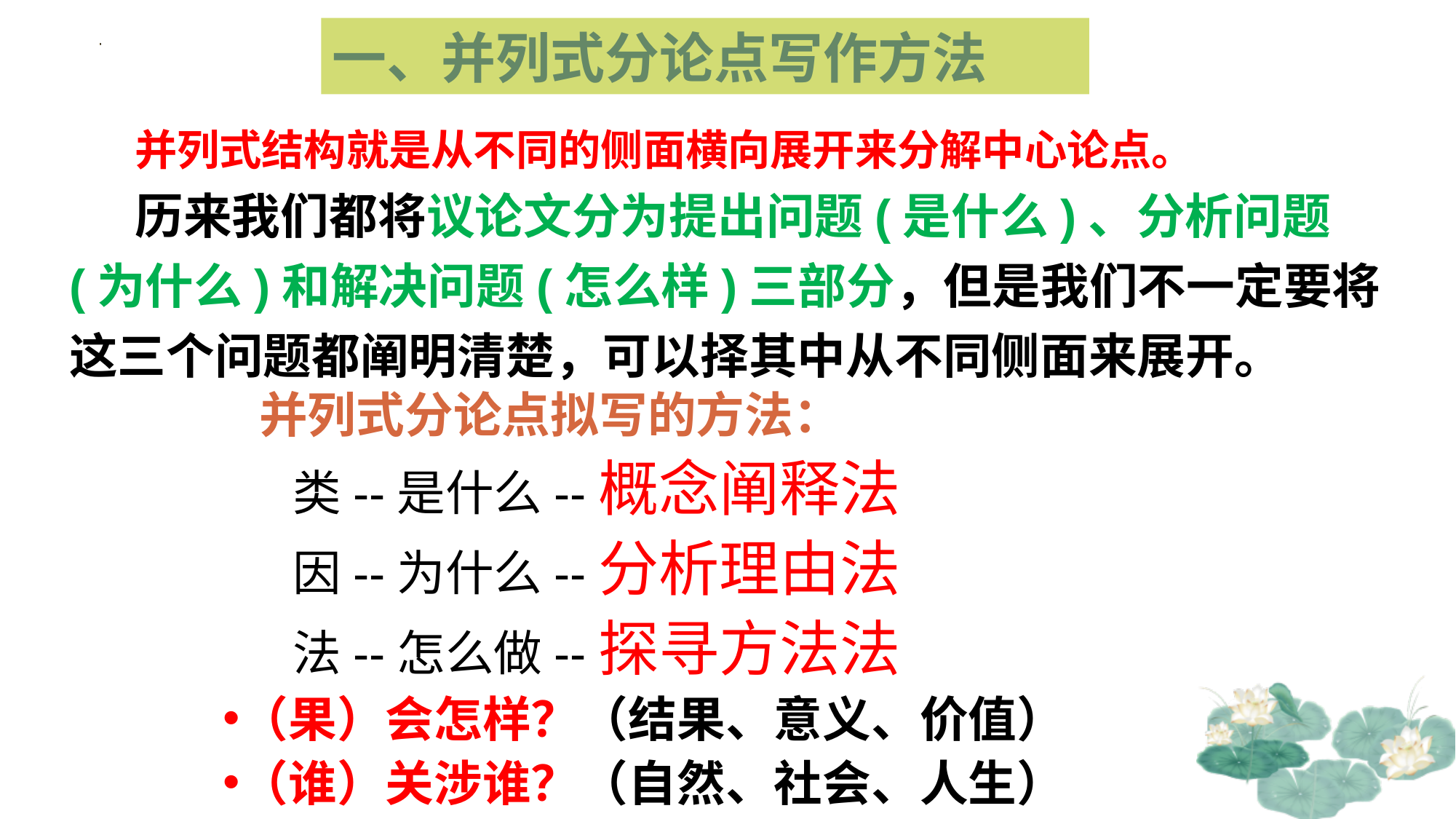

一、并列式分论点写作方法
  并列式结构就是从不同的侧面横向展开来分解中心论点。
  历来我们都将议论文分为提出问题(是什么)、分析问题(为什么)和解决问题(怎么样)三部分，但是我们不一定要将这三个问题都阐明清楚，可以择其中从不同侧面来展开。
并列式分论点拟写的方法：
  类--是什么--概念阐释法
  因--为什么--分析理由法
  法--怎么做--探寻方法法
（果）会怎样？（结果、意义、价值）
（谁）关涉谁？（自然、社会、人生）